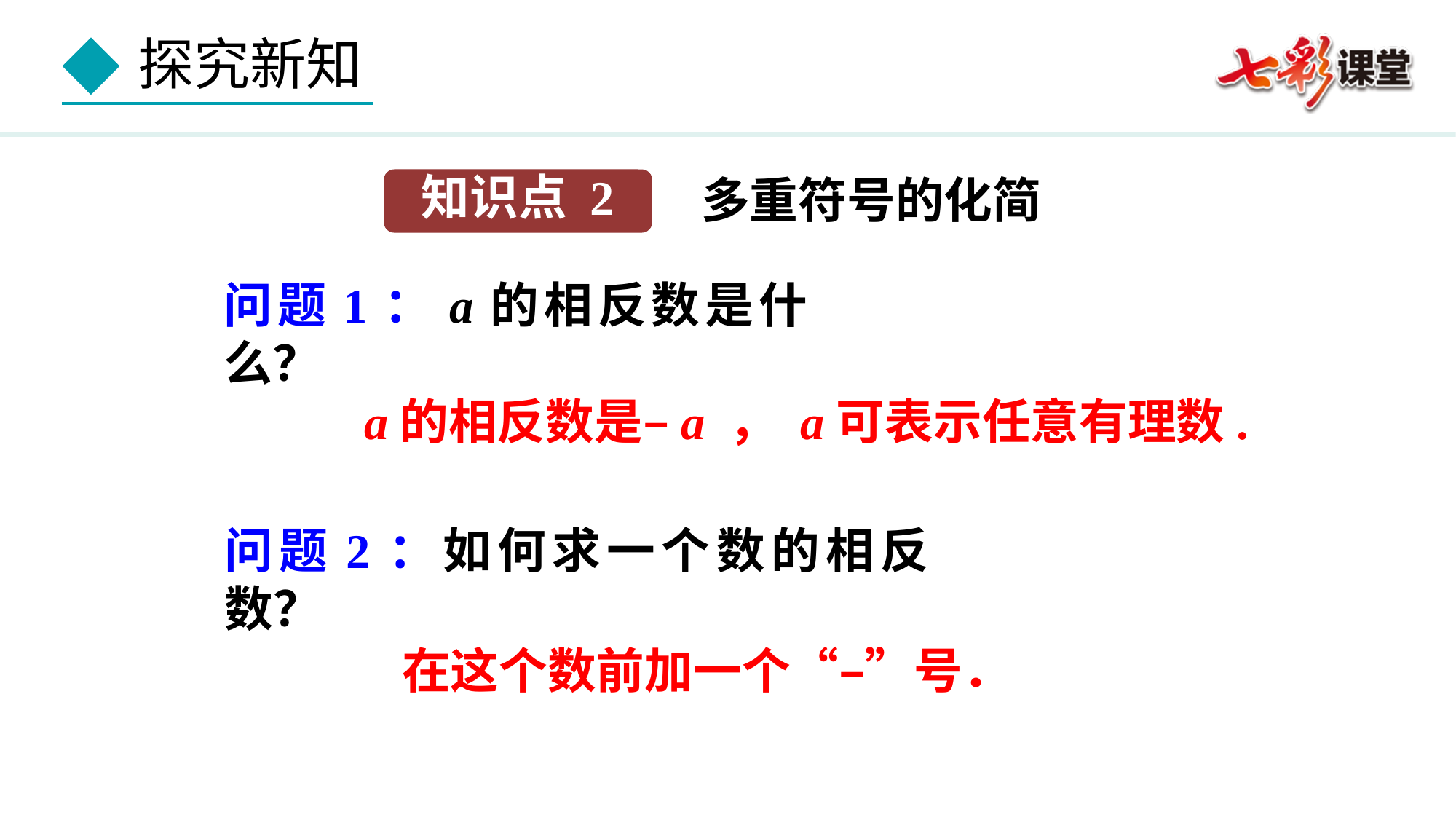

多重符号的化简

知识点 2
问题1：a的相反数是什么？
    a的相反数是–a ， a可表示任意有理数.
问题2：如何求一个数的相反数？
   在这个数前加一个“–”号．